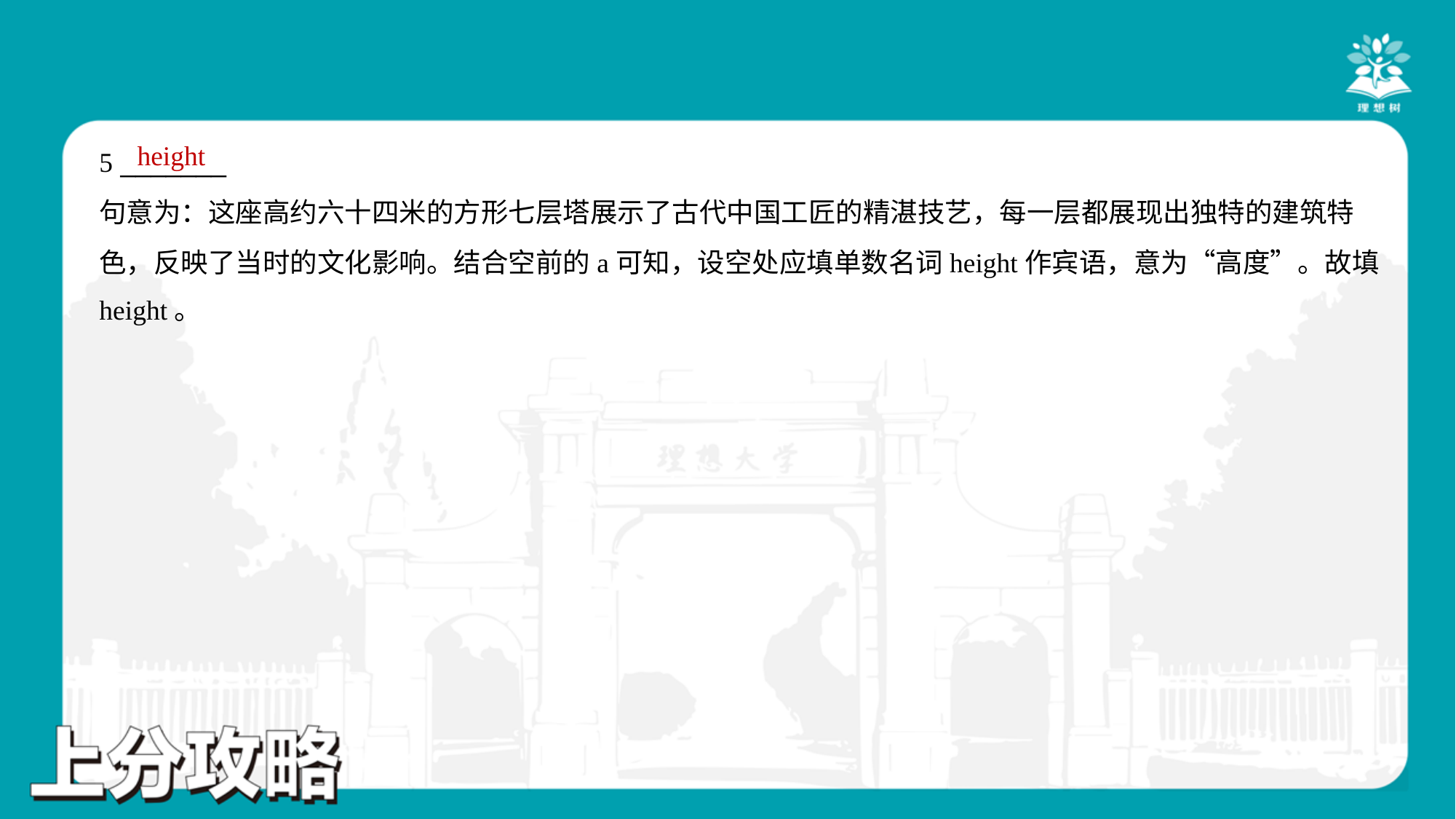

height
5 _______
句意为：这座高约六十四米的方形七层塔展示了古代中国工匠的精湛技艺，每一层都展现出独特的建筑特
色，反映了当时的文化影响。结合空前的a可知，设空处应填单数名词height作宾语，意为“高度”。故填
height。